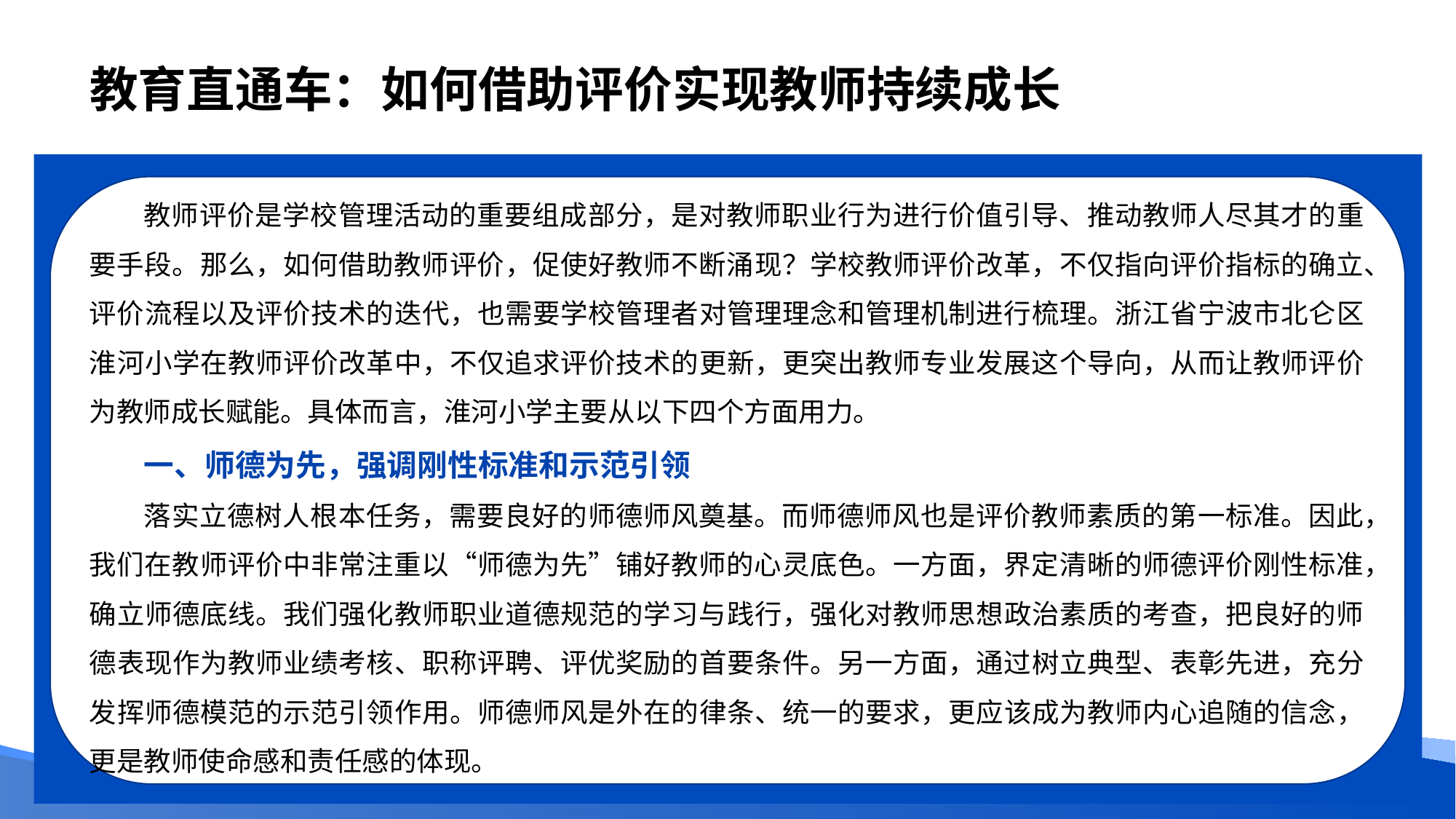

# 教育直通车：如何借助评价实现教师持续成长

教师评价是学校管理活动的重要组成部分，是对教师职业行为进行价值引导、推动教师人尽其才的重要手段。那么，如何借助教师评价，促使好教师不断涌现？学校教师评价改革，不仅指向评价指标的确立、评价流程以及评价技术的迭代，也需要学校管理者对管理理念和管理机制进行梳理。浙江省宁波市北仑区淮河小学在教师评价改革中，不仅追求评价技术的更新，更突出教师专业发展这个导向，从而让教师评价为教师成长赋能。具体而言，淮河小学主要从以下四个方面用力。
一、师德为先，强调刚性标准和示范引领
落实立德树人根本任务，需要良好的师德师风奠基。而师德师风也是评价教师素质的第一标准。因此，我们在教师评价中非常注重以“师德为先”铺好教师的心灵底色。一方面，界定清晰的师德评价刚性标准，确立师德底线。我们强化教师职业道德规范的学习与践行，强化对教师思想政治素质的考查，把良好的师德表现作为教师业绩考核、职称评聘、评优奖励的首要条件。另一方面，通过树立典型、表彰先进，充分发挥师德模范的示范引领作用。师德师风是外在的律条、统一的要求，更应该成为教师内心追随的信念，更是教师使命感和责任感的体现。